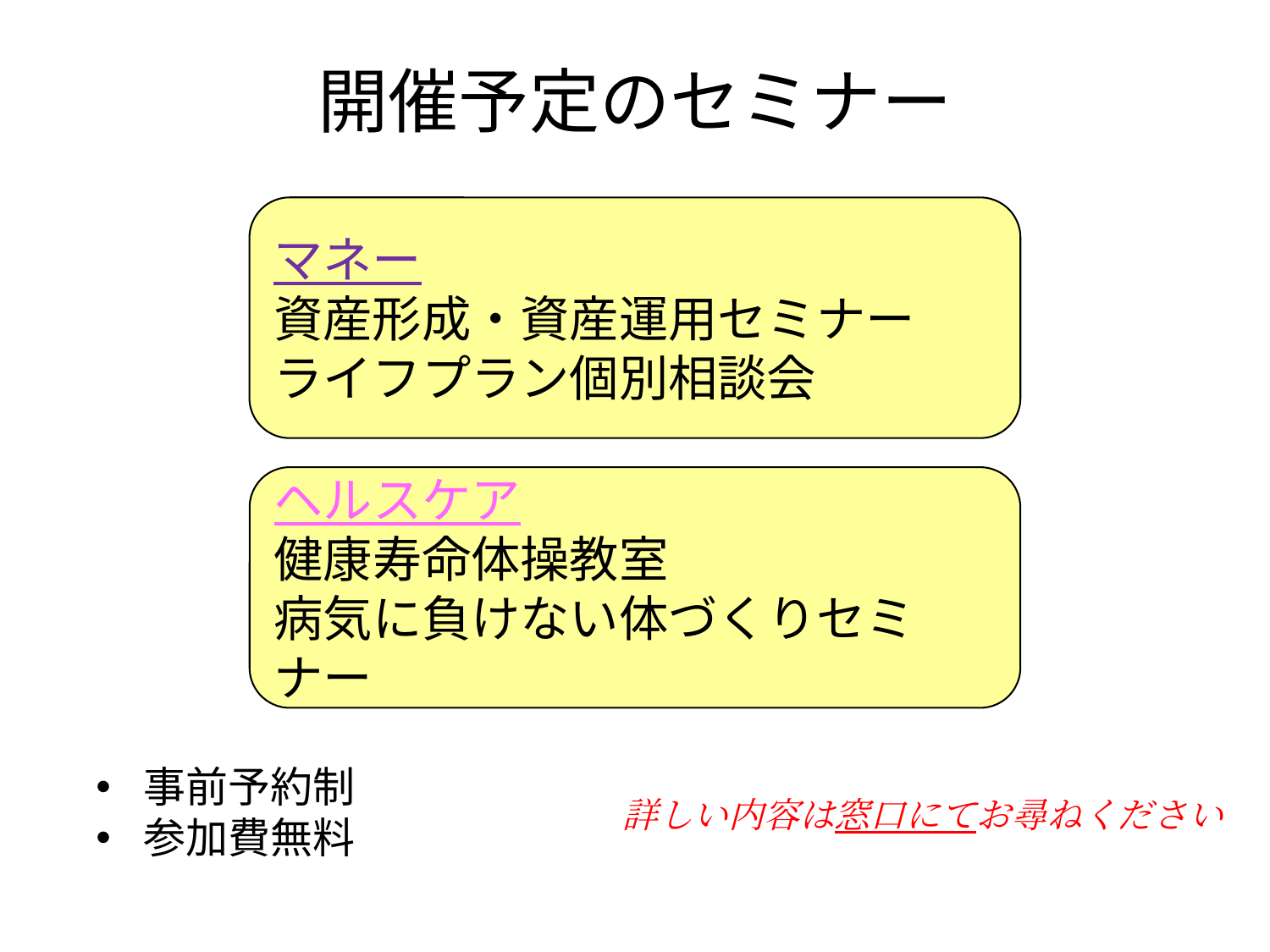

開催予定のセミナー
マネー
資産形成・資産運用セミナー
ライフプラン個別相談会
ヘルスケア
健康寿命体操教室
病気に負けない体づくりセミナー
事前予約制
参加費無料
詳しい内容は窓口にてお尋ねください